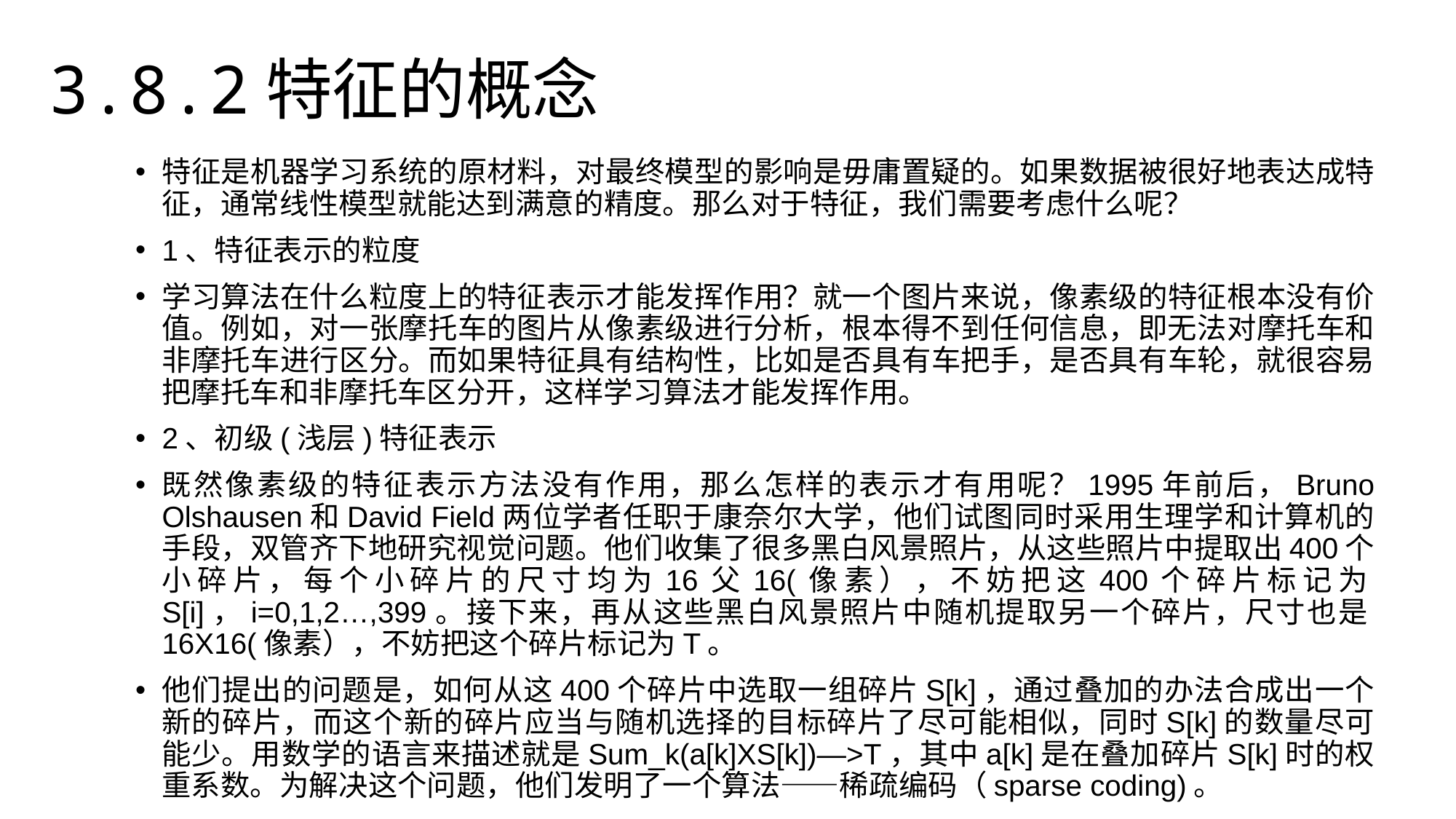

3.8.2特征的概念
特征是机器学习系统的原材料，对最终模型的影响是毋庸置疑的。如果数据被很好地表达成特征，通常线性模型就能达到满意的精度。那么对于特征，我们需要考虑什么呢？
1、特征表示的粒度
学习算法在什么粒度上的特征表示才能发挥作用？就一个图片来说，像素级的特征根本没有价值。例如，对一张摩托车的图片从像素级进行分析，根本得不到任何信息，即无法对摩托车和非摩托车进行区分。而如果特征具有结构性，比如是否具有车把手，是否具有车轮，就很容易把摩托车和非摩托车区分开，这样学习算法才能发挥作用。
2、初级(浅层)特征表示
既然像素级的特征表示方法没有作用，那么怎样的表示才有用呢？1995年前后，Bruno Olshausen和David Field两位学者任职于康奈尔大学，他们试图同时采用生理学和计算机的手段，双管齐下地研究视觉问题。他们收集了很多黑白风景照片，从这些照片中提取出400个小碎片，每个小碎片的尺寸均为16父16(像素），不妨把这400个碎片标记为S[i]，i=0,1,2…,399。接下来，再从这些黑白风景照片中随机提取另一个碎片，尺寸也是16X16(像素），不妨把这个碎片标记为T。
他们提出的问题是，如何从这400个碎片中选取一组碎片S[k]，通过叠加的办法合成出一个新的碎片，而这个新的碎片应当与随机选择的目标碎片了尽可能相似，同时S[k]的数量尽可能少。用数学的语言来描述就是Sum_k(a[k]XS[k])—>T，其中a[k]是在叠加碎片S[k]时的权重系数。为解决这个问题，他们发明了一个算法——稀疏编码（sparse coding)。